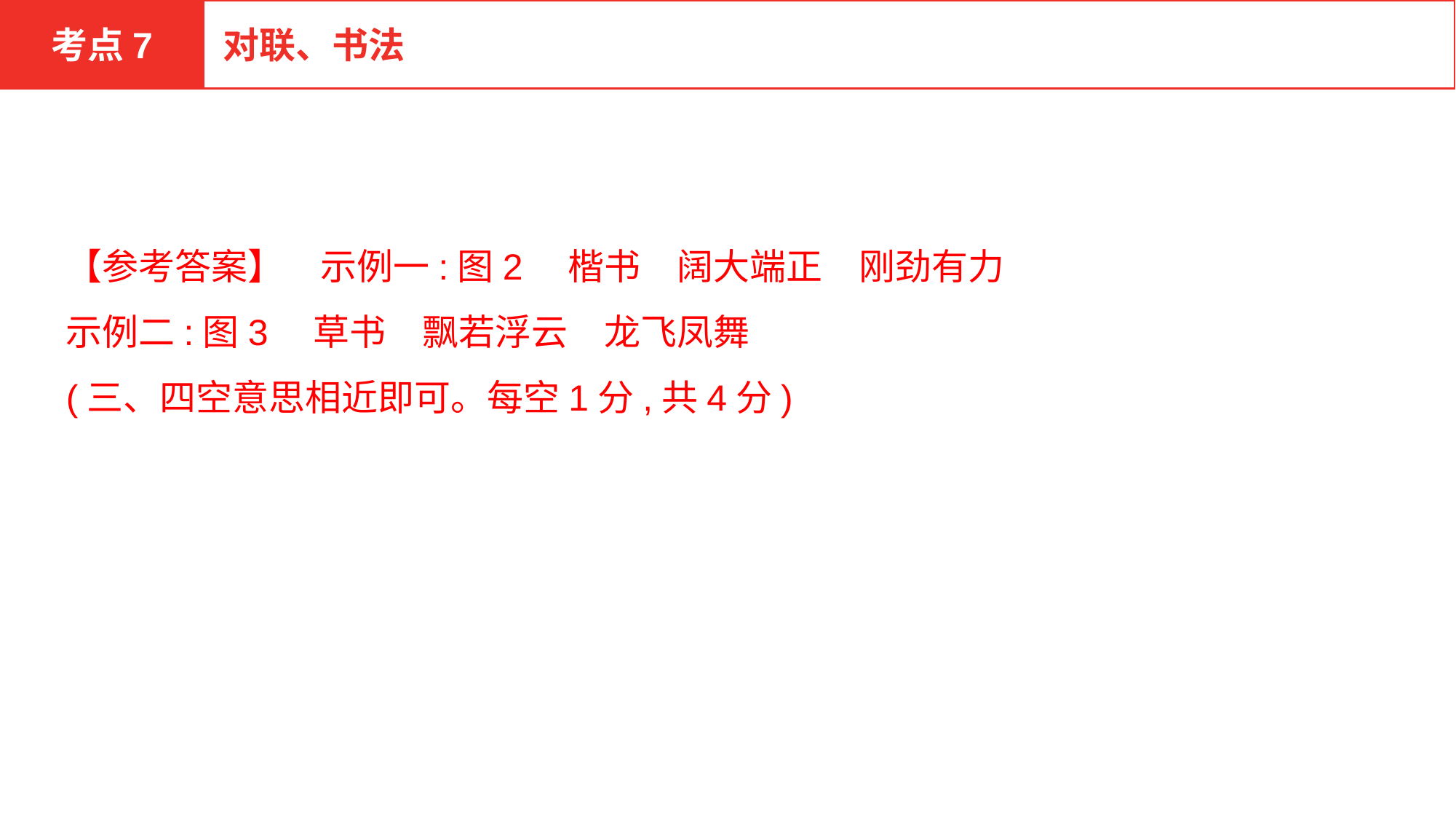

考点7
对联、书法
【参考答案】　示例一:图2　楷书　阔大端正　刚劲有力
示例二:图3　草书　飘若浮云　龙飞凤舞
(三、四空意思相近即可。每空1分,共4分)